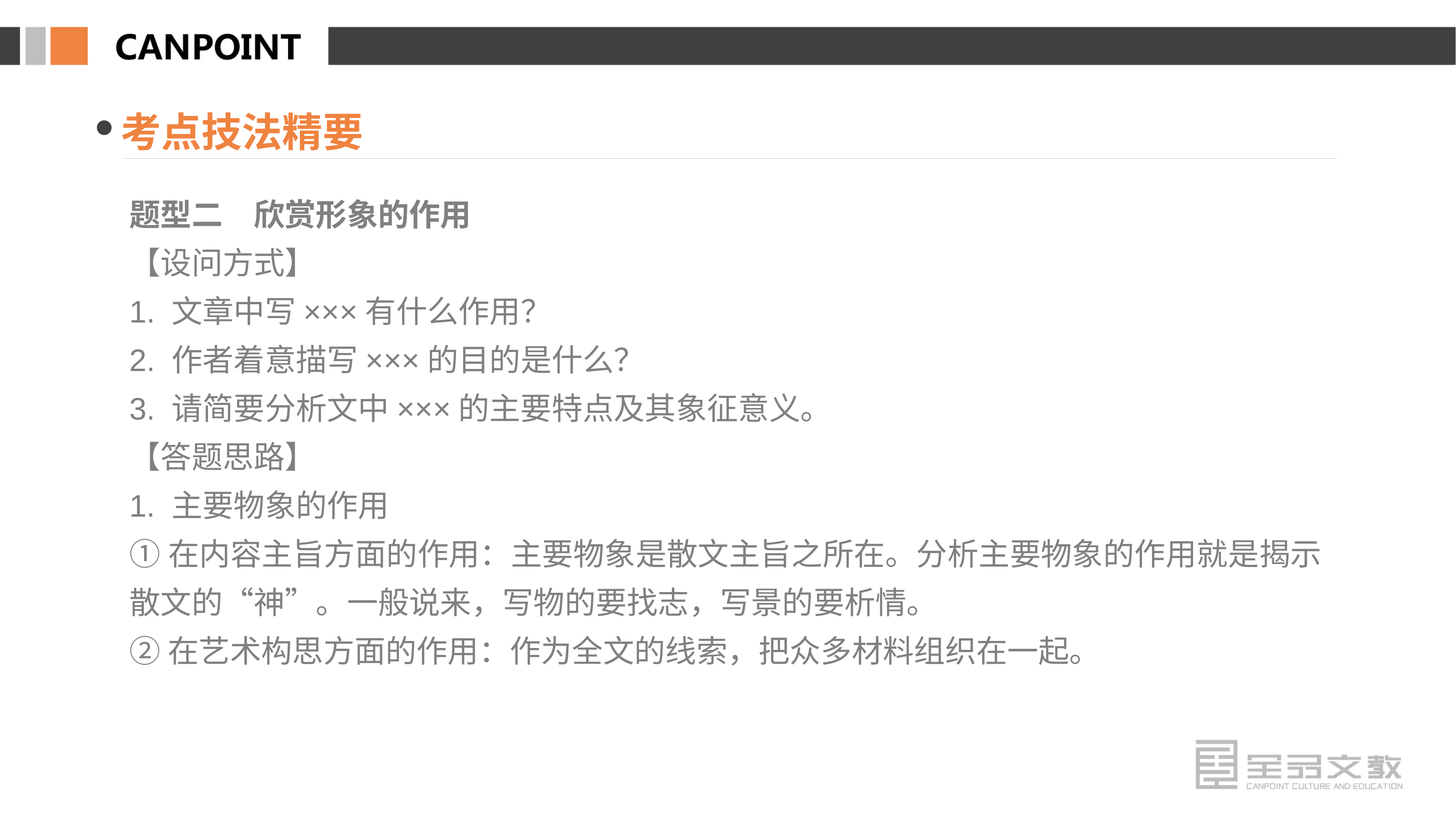

考点技法精要

题型二　欣赏形象的作用
【设问方式】
1. 文章中写×××有什么作用？
2. 作者着意描写×××的目的是什么？
3. 请简要分析文中×××的主要特点及其象征意义。
【答题思路】
1. 主要物象的作用
①在内容主旨方面的作用：主要物象是散文主旨之所在。分析主要物象的作用就是揭示散文的“神”。一般说来，写物的要找志，写景的要析情。
②在艺术构思方面的作用：作为全文的线索，把众多材料组织在一起。